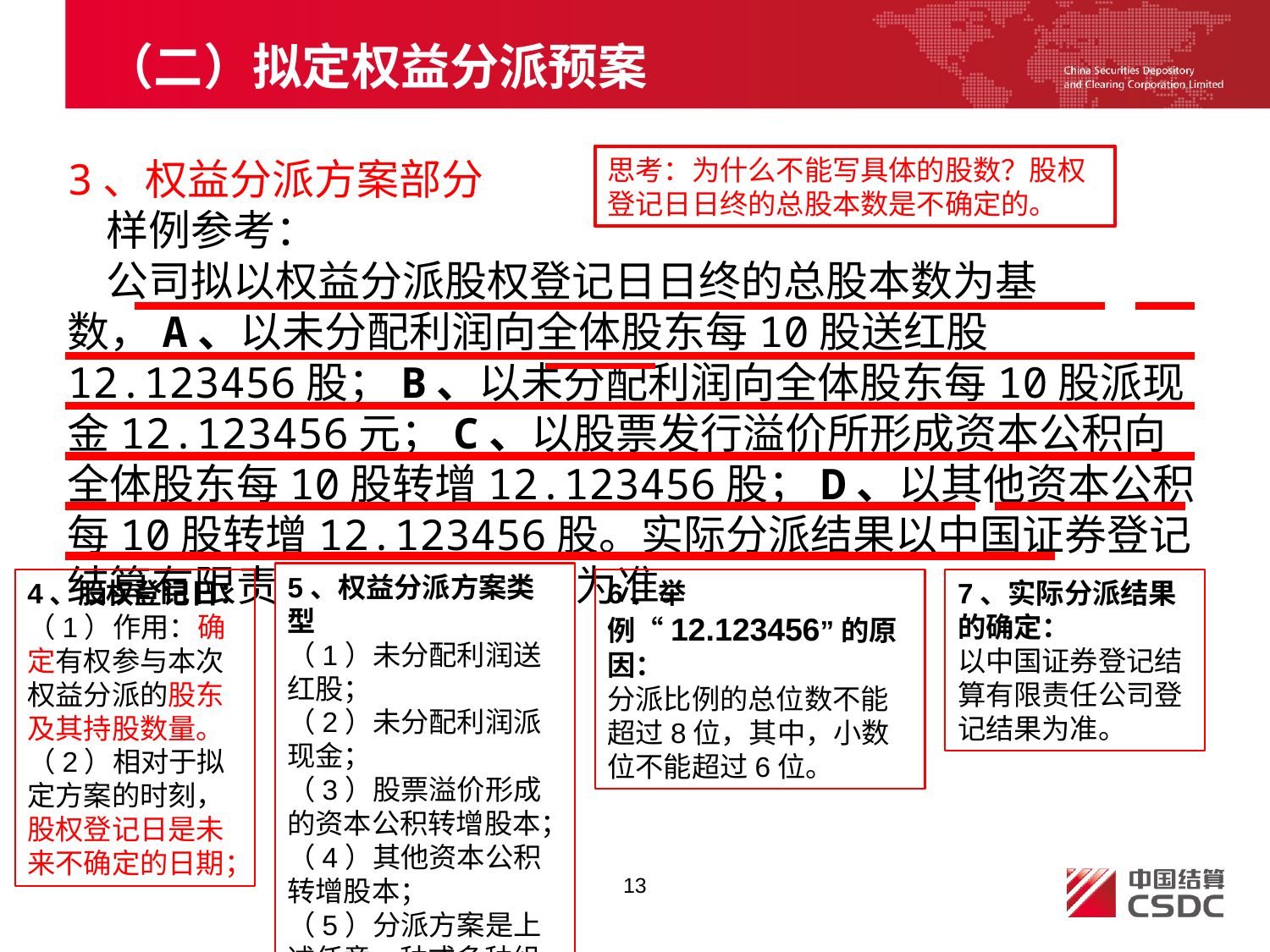

# （二）拟定权益分派预案
3、权益分派方案部分
   样例参考：
   公司拟以权益分派股权登记日日终的总股本数为基数，A、以未分配利润向全体股东每10股送红股12.123456股；B、以未分配利润向全体股东每10股派现金12.123456元；C、以股票发行溢价所形成资本公积向全体股东每10股转增12.123456股；D、以其他资本公积每10股转增12.123456股。实际分派结果以中国证券登记结算有限责任公司登记结果为准。

思考：为什么不能写具体的股数？股权登记日日终的总股本数是不确定的。

5、权益分派方案类型
（1）未分配利润送红股；
（2）未分配利润派现金；
（3）股票溢价形成的资本公积转增股本；
（4）其他资本公积转增股本；
（5）分派方案是上述任意一种或多种组合。
4、股权登记日：（1）作用：确定有权参与本次权益分派的股东及其持股数量。
（2）相对于拟定方案的时刻，股权登记日是未来不确定的日期；
6、举例“12.123456”的原因：
分派比例的总位数不能超过8位，其中，小数位不能超过6位。
7、实际分派结果的确定：
以中国证券登记结算有限责任公司登记结果为准。
13